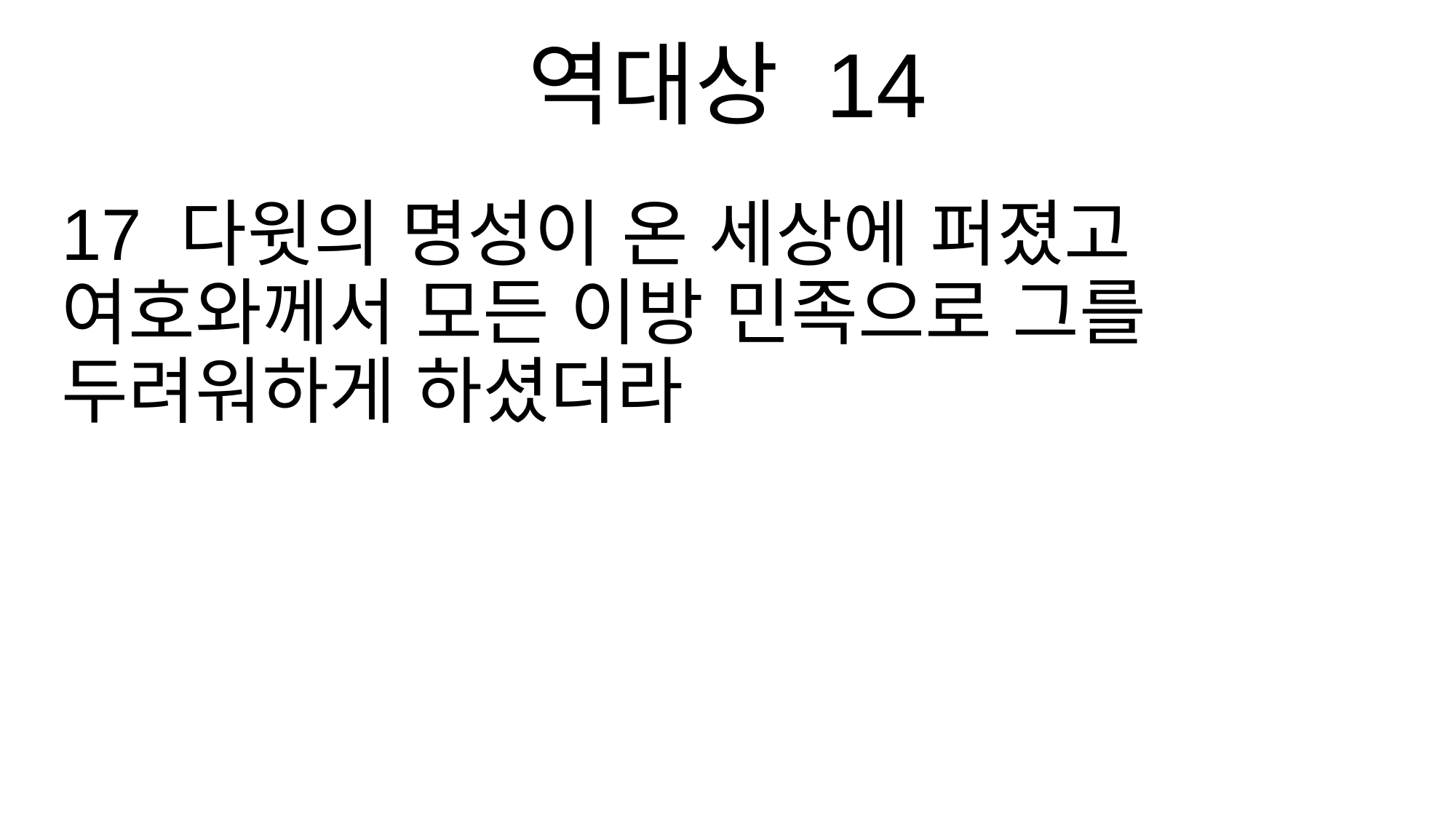

역대상 14
17 다윗의 명성이 온 세상에 퍼졌고 여호와께서 모든 이방 민족으로 그를 두려워하게 하셨더라